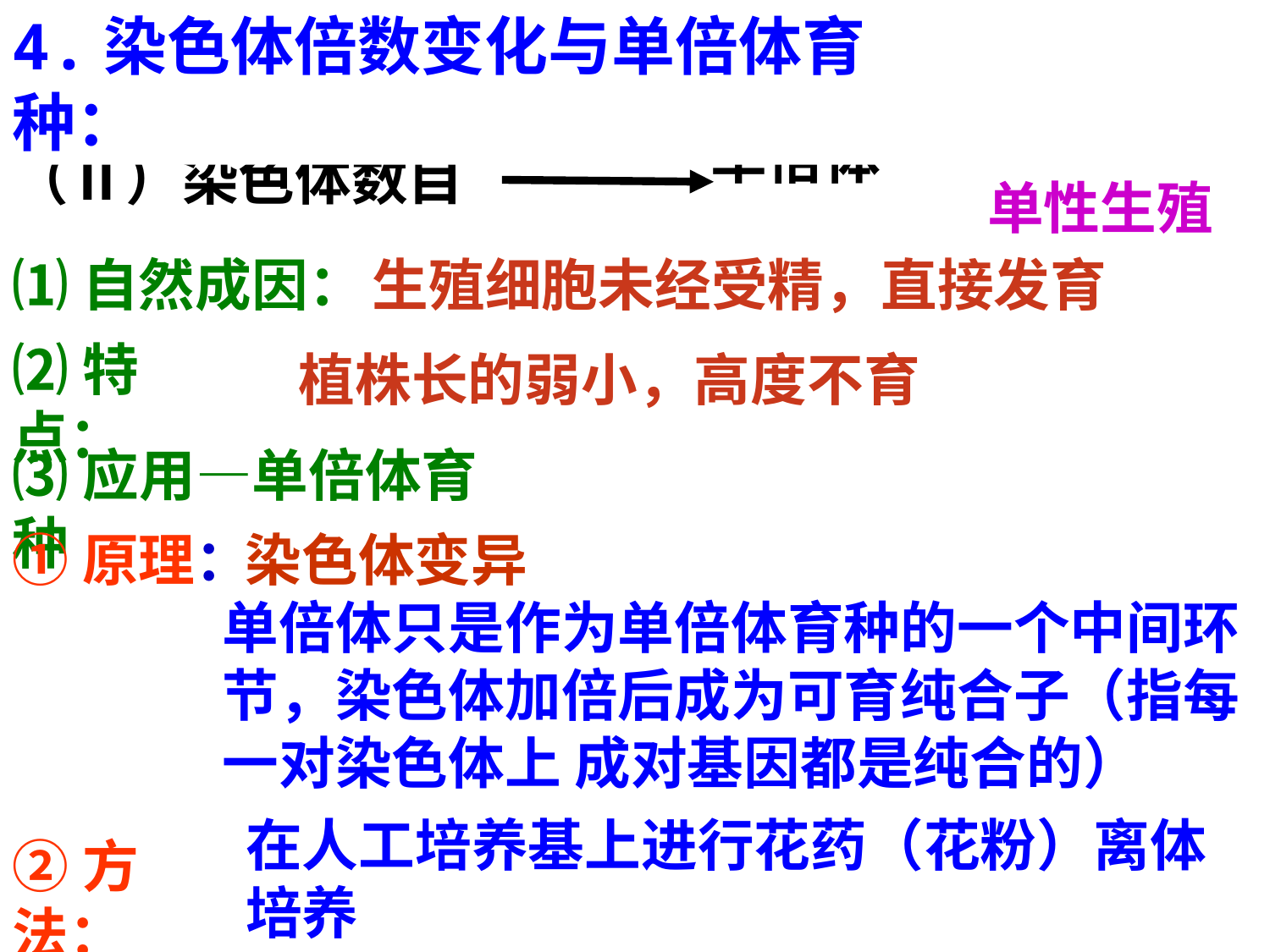

4.染色体倍数变化与单倍体育种：
倍减

单倍体
（Ⅱ）染色体数目
单性生殖
⑴自然成因：
生殖细胞未经受精，直接发育
⑵特点：
植株长的弱小，高度不育
⑶应用—单倍体育种
①原理：
染色体变异
单倍体只是作为单倍体育种的一个中间环节，染色体加倍后成为可育纯合子（指每一对染色体上 成对基因都是纯合的）
在人工培养基上进行花药（花粉）离体培养
②方法：